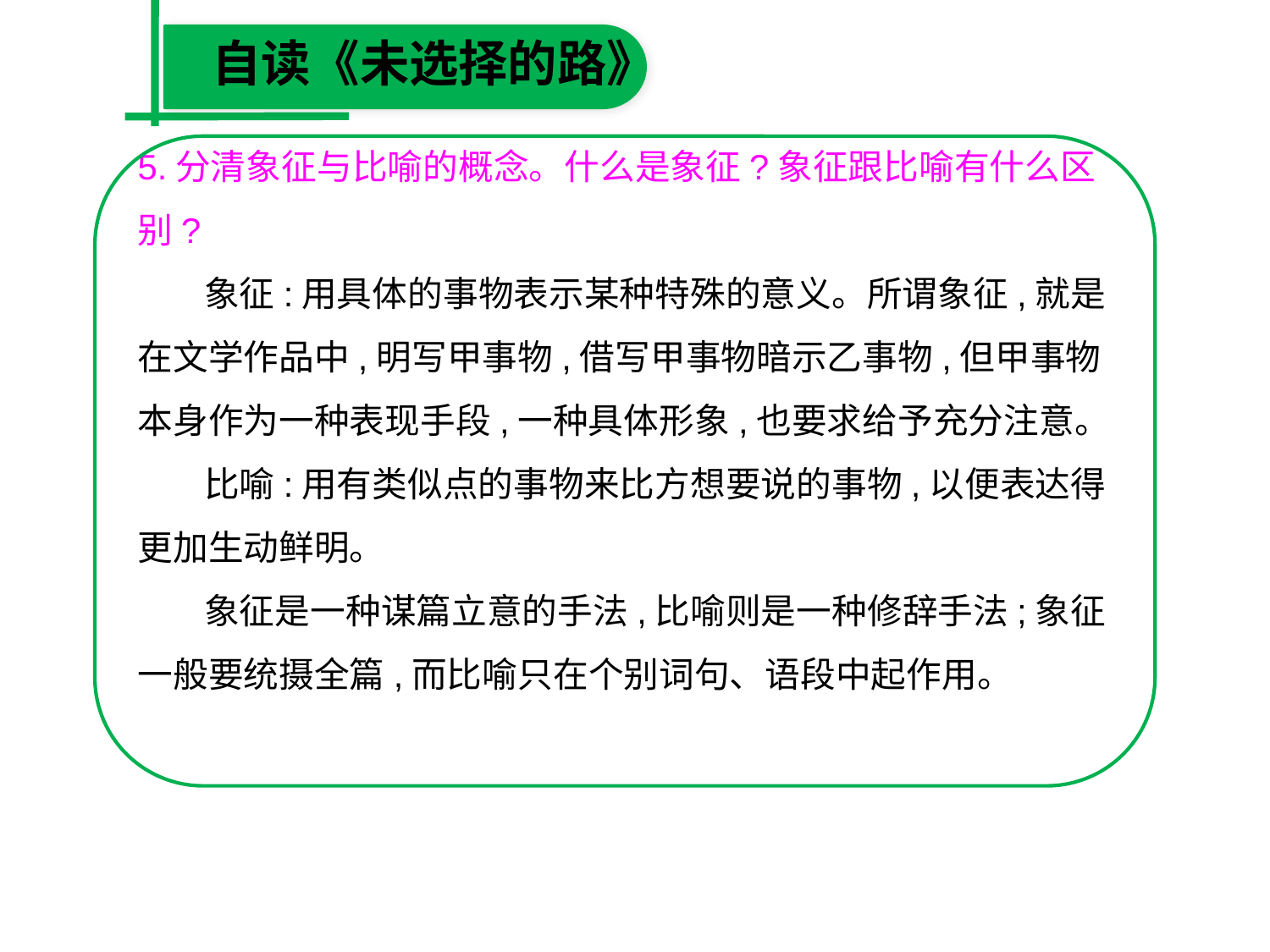

自读《未选择的路》

5.分清象征与比喻的概念。什么是象征?象征跟比喻有什么区别?
　    象征:用具体的事物表示某种特殊的意义。所谓象征,就是在文学作品中,明写甲事物,借写甲事物暗示乙事物,但甲事物本身作为一种表现手段,一种具体形象,也要求给予充分注意。
　    比喻:用有类似点的事物来比方想要说的事物,以便表达得更加生动鲜明。
　    象征是一种谋篇立意的手法,比喻则是一种修辞手法;象征一般要统摄全篇,而比喻只在个别词句、语段中起作用。